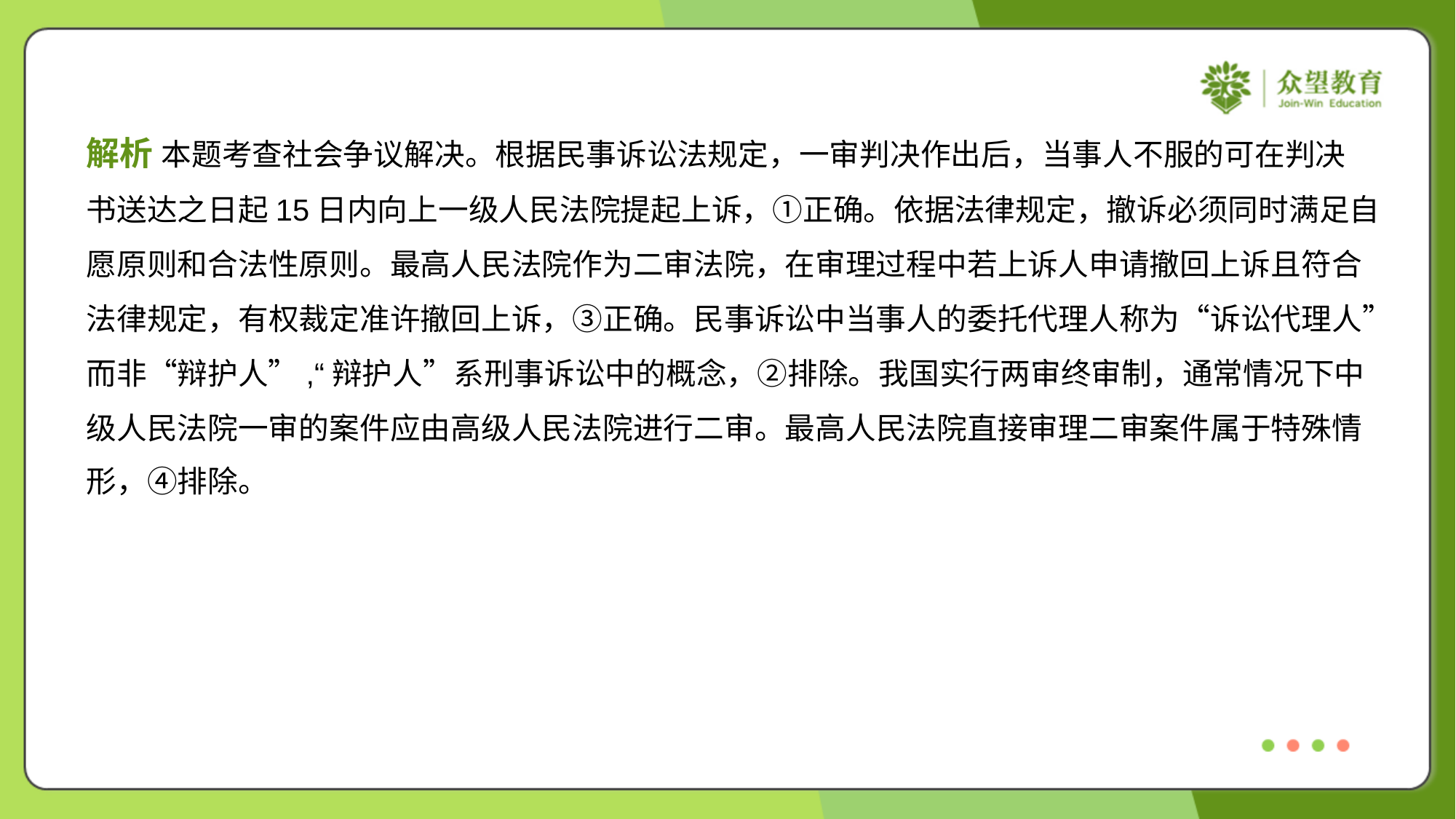

解析 本题考查社会争议解决。根据民事诉讼法规定，一审判决作出后，当事人不服的可在判决
书送达之日起15日内向上一级人民法院提起上诉，①正确。依据法律规定，撤诉必须同时满足自
愿原则和合法性原则。最高人民法院作为二审法院，在审理过程中若上诉人申请撤回上诉且符合
法律规定，有权裁定准许撤回上诉，③正确。民事诉讼中当事人的委托代理人称为“诉讼代理人”
而非“辩护人”,“辩护人”系刑事诉讼中的概念，②排除。我国实行两审终审制，通常情况下中
级人民法院一审的案件应由高级人民法院进行二审。最高人民法院直接审理二审案件属于特殊情
形，④排除。